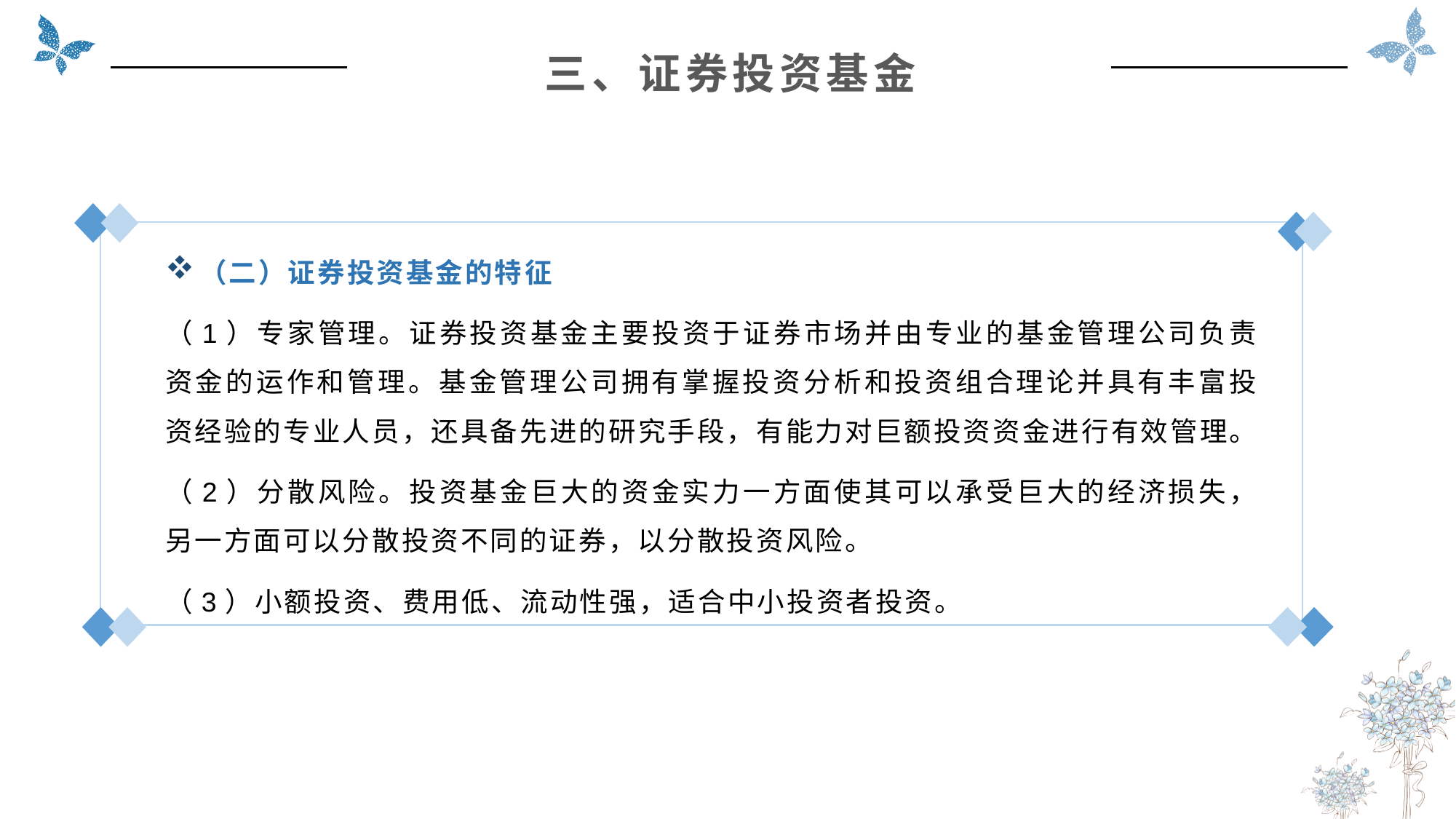

三、证券投资基金

（二）证券投资基金的特征
（1）专家管理。证券投资基金主要投资于证券市场并由专业的基金管理公司负责资金的运作和管理。基金管理公司拥有掌握投资分析和投资组合理论并具有丰富投资经验的专业人员，还具备先进的研究手段，有能力对巨额投资资金进行有效管理。
（2）分散风险。投资基金巨大的资金实力一方面使其可以承受巨大的经济损失，另一方面可以分散投资不同的证券，以分散投资风险。
（3）小额投资、费用低、流动性强，适合中小投资者投资。